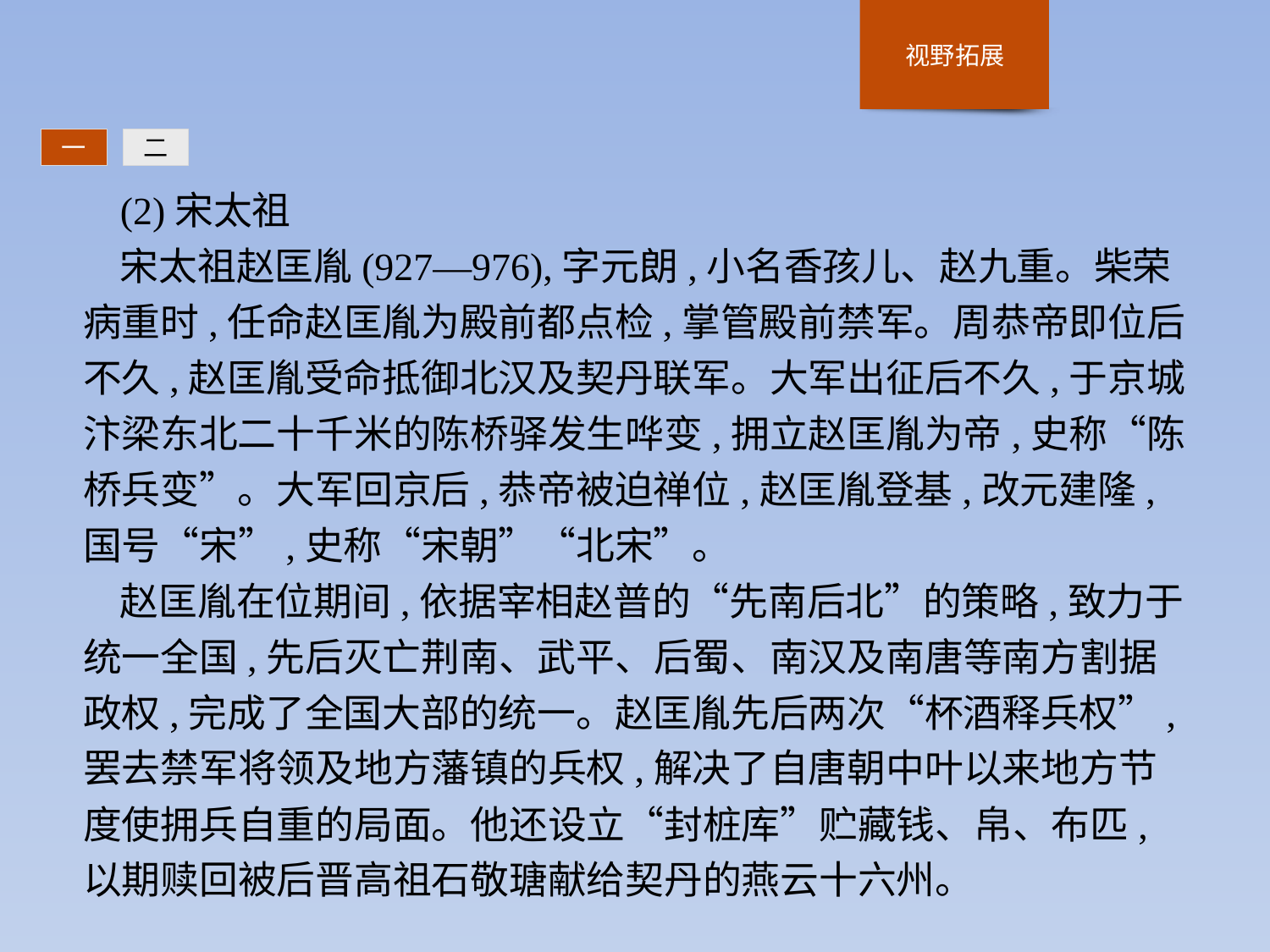

一
二
(2)宋太祖
宋太祖赵匡胤(927—976),字元朗,小名香孩儿、赵九重。柴荣病重时,任命赵匡胤为殿前都点检,掌管殿前禁军。周恭帝即位后不久,赵匡胤受命抵御北汉及契丹联军。大军出征后不久,于京城汴梁东北二十千米的陈桥驿发生哗变,拥立赵匡胤为帝,史称“陈桥兵变”。大军回京后,恭帝被迫禅位,赵匡胤登基,改元建隆,国号“宋”,史称“宋朝”“北宋”。
赵匡胤在位期间,依据宰相赵普的“先南后北”的策略,致力于统一全国,先后灭亡荆南、武平、后蜀、南汉及南唐等南方割据政权,完成了全国大部的统一。赵匡胤先后两次“杯酒释兵权”,罢去禁军将领及地方藩镇的兵权,解决了自唐朝中叶以来地方节度使拥兵自重的局面。他还设立“封桩库”贮藏钱、帛、布匹,以期赎回被后晋高祖石敬瑭献给契丹的燕云十六州。